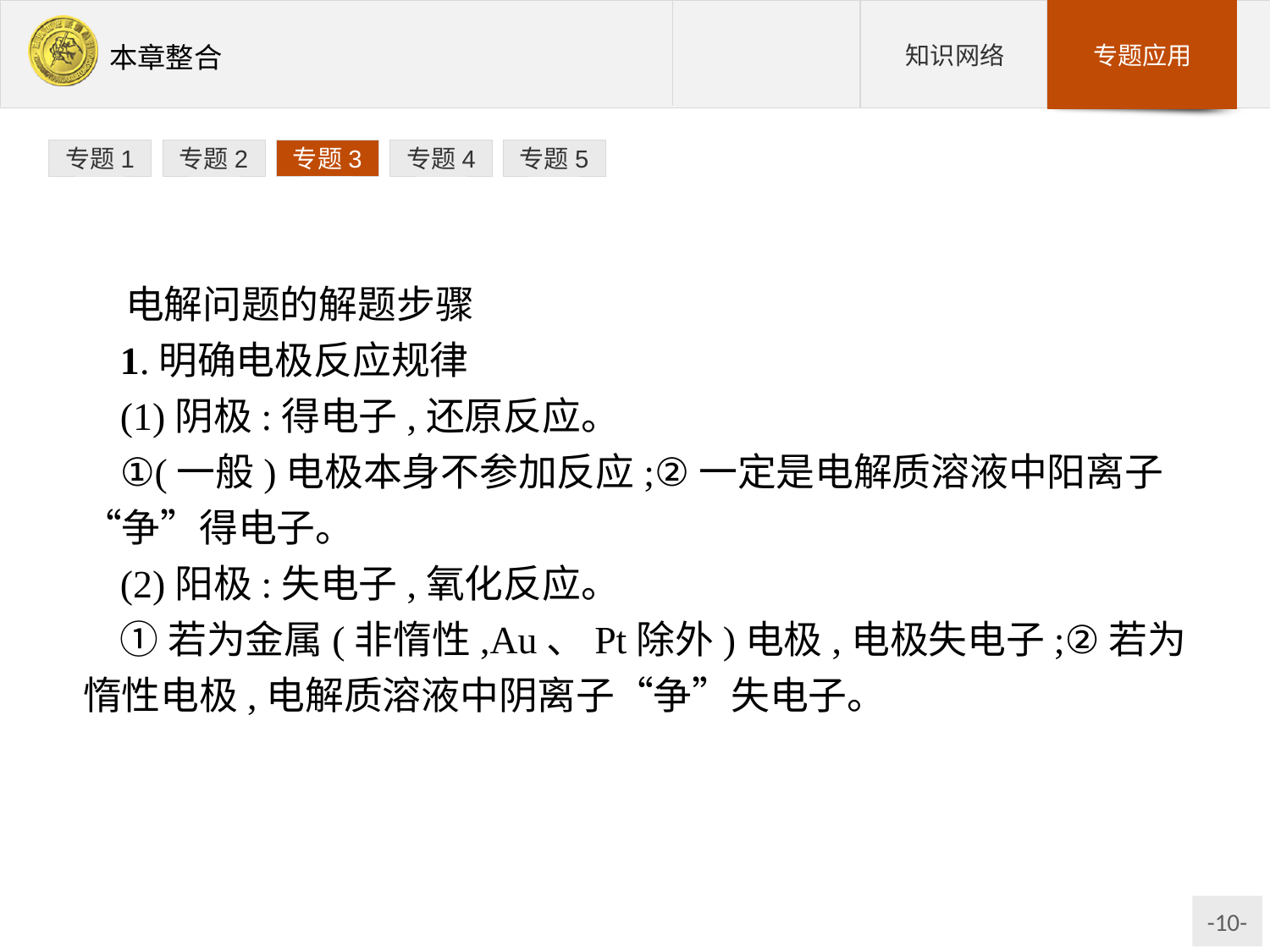

专题1
专题2
专题3
专题4
专题5
电解问题的解题步骤
1.明确电极反应规律
(1)阴极:得电子,还原反应。
①(一般)电极本身不参加反应;②一定是电解质溶液中阳离子“争”得电子。
(2)阳极:失电子,氧化反应。
①若为金属(非惰性,Au、Pt除外)电极,电极失电子;②若为惰性电极,电解质溶液中阴离子“争”失电子。